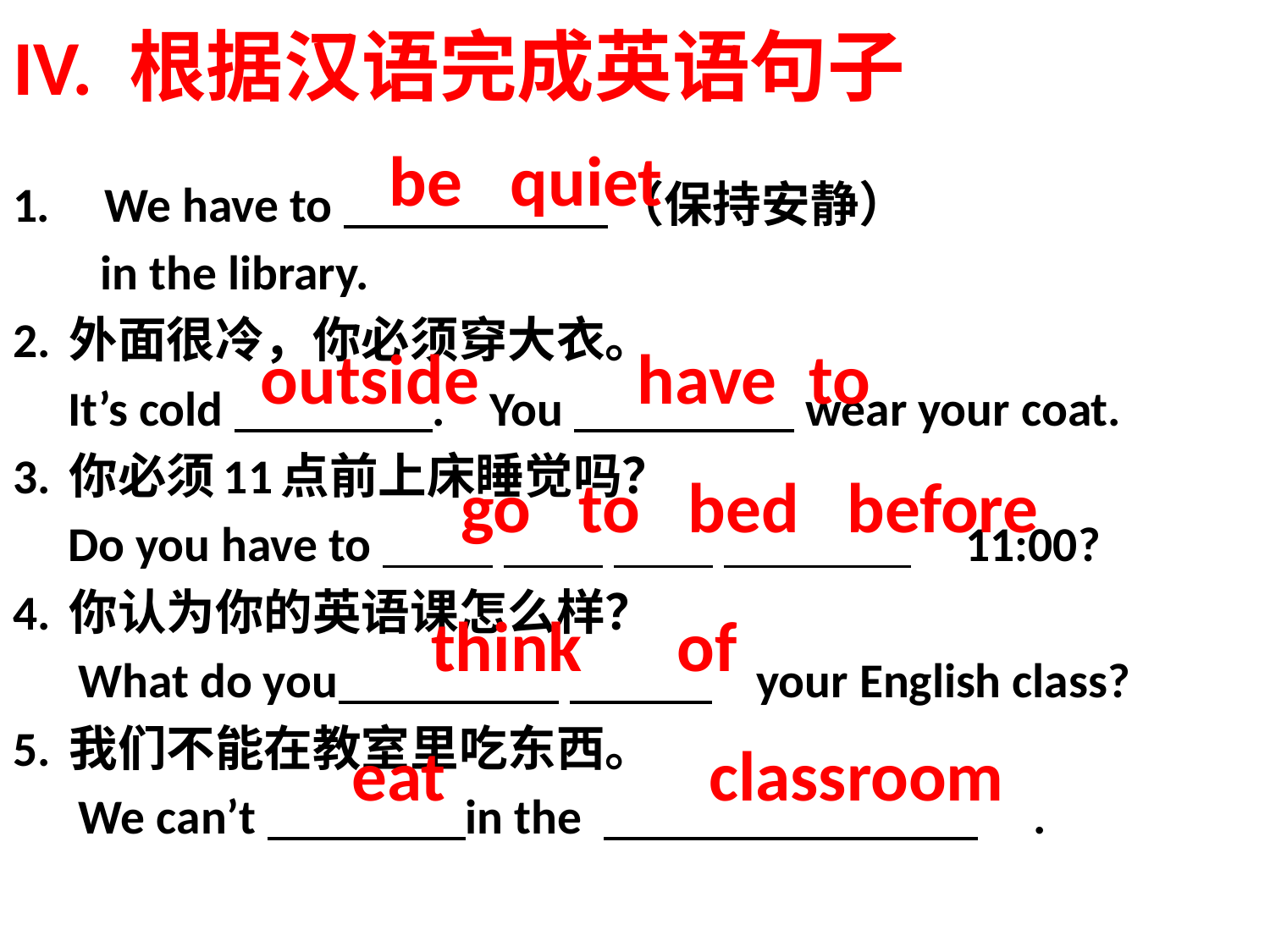

# IV. 根据汉语完成英语句子

We have to                         （保持安静）
        in the library.
2. 外面很冷，你必须穿大衣。
     It’s cold                   .    You                      wear your coat.
3. 你必须11点前上床睡觉吗？
     Do you have to                                                      11:00?
4. 你认为你的英语课怎么样？
      What do you                                      your English class?
5. 我们不能在教室里吃东西。
      We can’t                   in the                                         .

be   quiet
outside
have  to
  go   to   bed   before
  think      of
  eat
  classroom